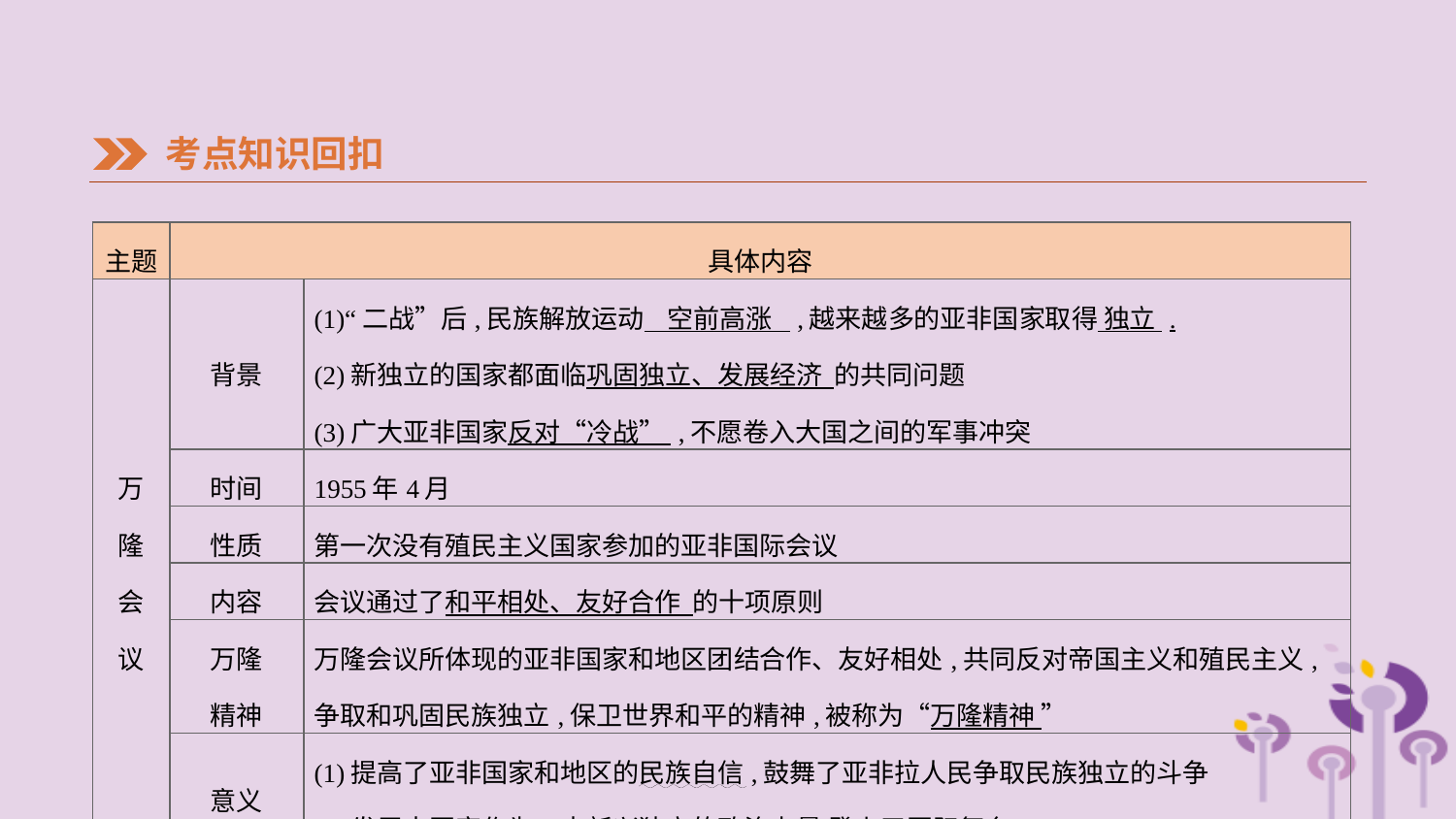

考点知识回扣

| 主题 | 具体内容 |  |
| --- | --- | --- |
| 万 隆 会 议 | 背景 | (1)“二战”后,民族解放运动 空前高涨 ,越来越多的亚非国家取得 独立 . (2)新独立的国家都面临巩固独立、发展经济 的共同问题 (3)广大亚非国家反对“冷战” ,不愿卷入大国之间的军事冲突 |
|  | 时间 | 1955年4月 |
|  | 性质 | 第一次没有殖民主义国家参加的亚非国际会议 |
|  | 内容 | 会议通过了和平相处、友好合作 的十项原则 |
|  | 万隆 精神 | 万隆会议所体现的亚非国家和地区团结合作、友好相处,共同反对帝国主义和殖民主义,争取和巩固民族独立,保卫世界和平的精神,被称为“万隆精神 ” |
|  | 意义 | (1)提高了亚非国家和地区的民族自信,鼓舞了亚非拉人民争取民族独立的斗争 (2)发展中国家作为一支新兴独立的政治力量 登上了国际舞台 |